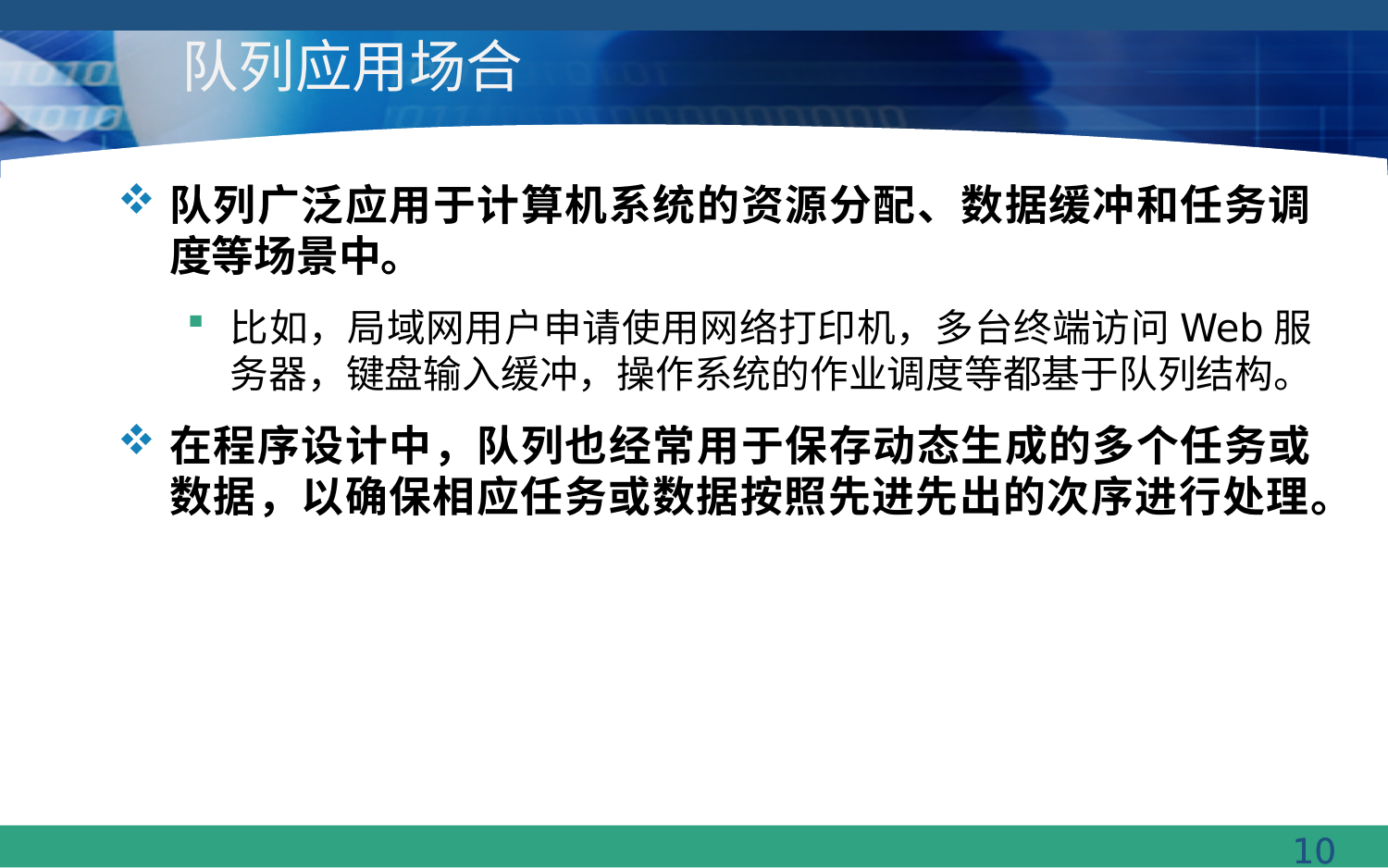

# 队列应用场合
队列广泛应用于计算机系统的资源分配、数据缓冲和任务调度等场景中。
比如，局域网用户申请使用网络打印机，多台终端访问Web服务器，键盘输入缓冲，操作系统的作业调度等都基于队列结构。
在程序设计中，队列也经常用于保存动态生成的多个任务或数据，以确保相应任务或数据按照先进先出的次序进行处理。